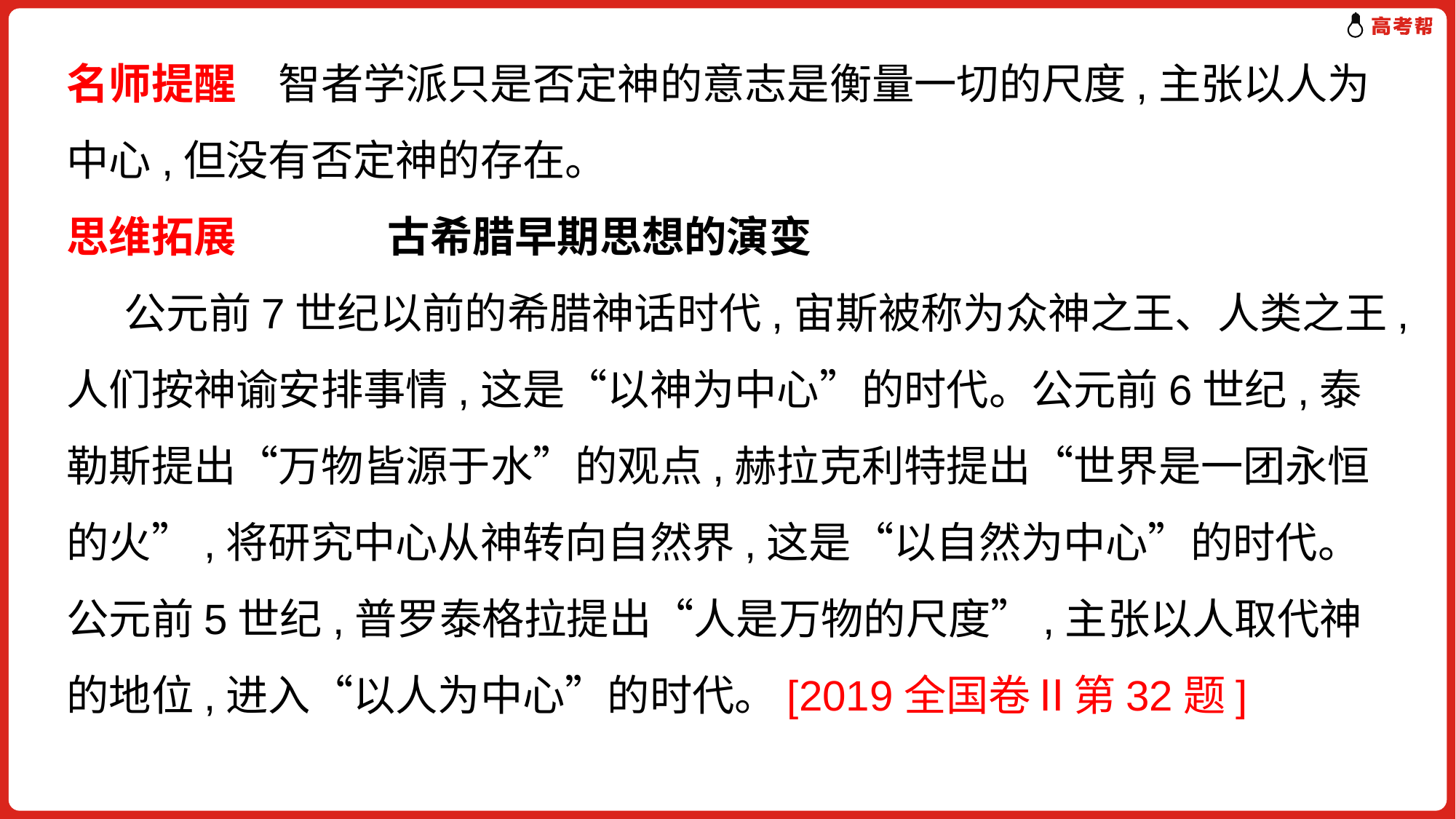

名师提醒　智者学派只是否定神的意志是衡量一切的尺度,主张以人为中心,但没有否定神的存在。
思维拓展                古希腊早期思想的演变
     公元前7世纪以前的希腊神话时代,宙斯被称为众神之王、人类之王,人们按神谕安排事情,这是“以神为中心”的时代。公元前6世纪,泰勒斯提出“万物皆源于水”的观点,赫拉克利特提出“世界是一团永恒的火”,将研究中心从神转向自然界,这是“以自然为中心”的时代。公元前5世纪,普罗泰格拉提出“人是万物的尺度”,主张以人取代神的地位,进入“以人为中心”的时代。[2019全国卷Ⅱ第32题]